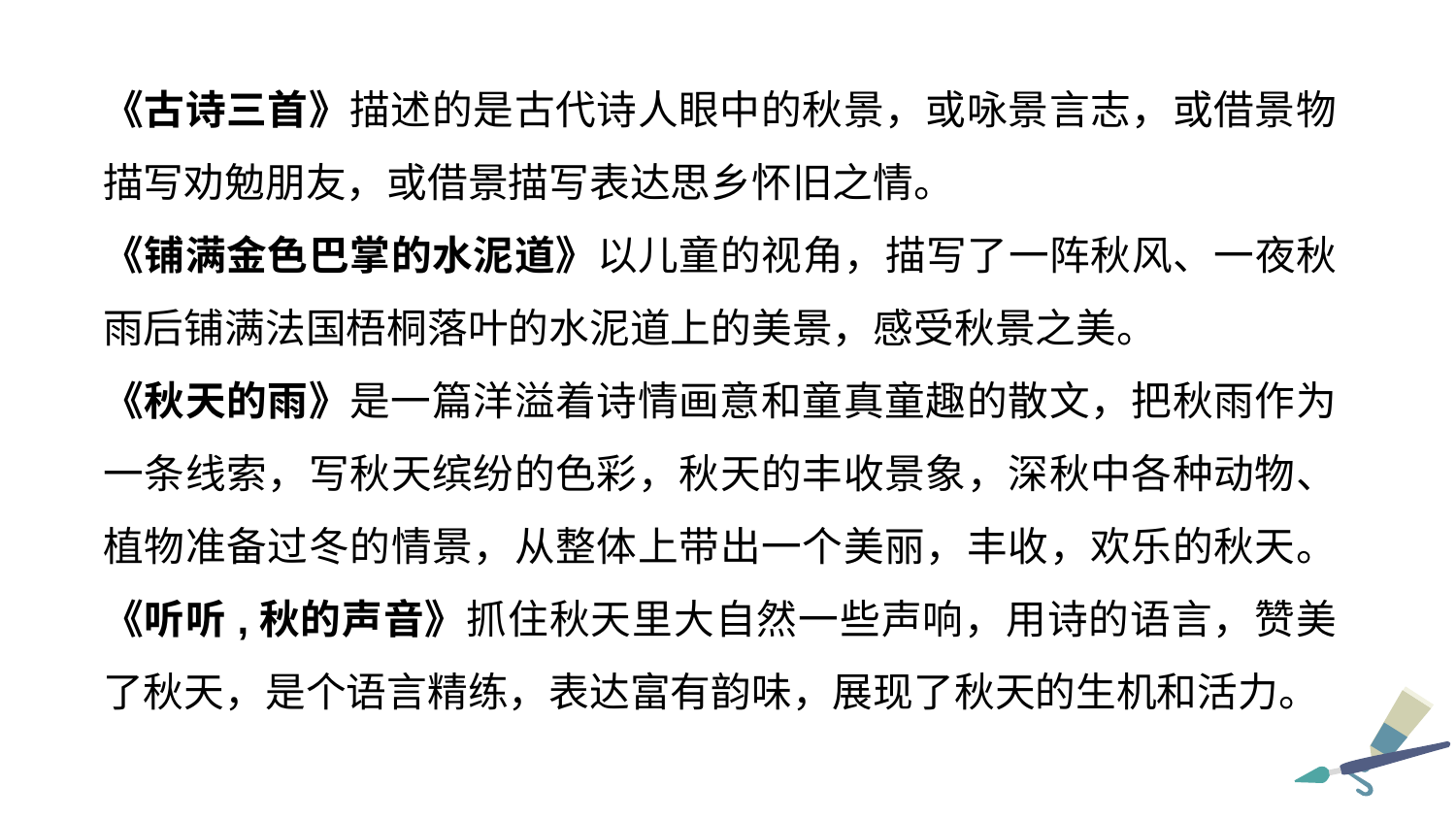

《古诗三首》描述的是古代诗人眼中的秋景，或咏景言志，或借景物描写劝勉朋友，或借景描写表达思乡怀旧之情。
《铺满金色巴掌的水泥道》以儿童的视角，描写了一阵秋风、一夜秋雨后铺满法国梧桐落叶的水泥道上的美景，感受秋景之美。
《秋天的雨》是一篇洋溢着诗情画意和童真童趣的散文，把秋雨作为一条线索，写秋天缤纷的色彩，秋天的丰收景象，深秋中各种动物、植物准备过冬的情景，从整体上带出一个美丽，丰收，欢乐的秋天。《听听,秋的声音》抓住秋天里大自然一些声响，用诗的语言，赞美了秋天，是个语言精练，表达富有韵味，展现了秋天的生机和活力。